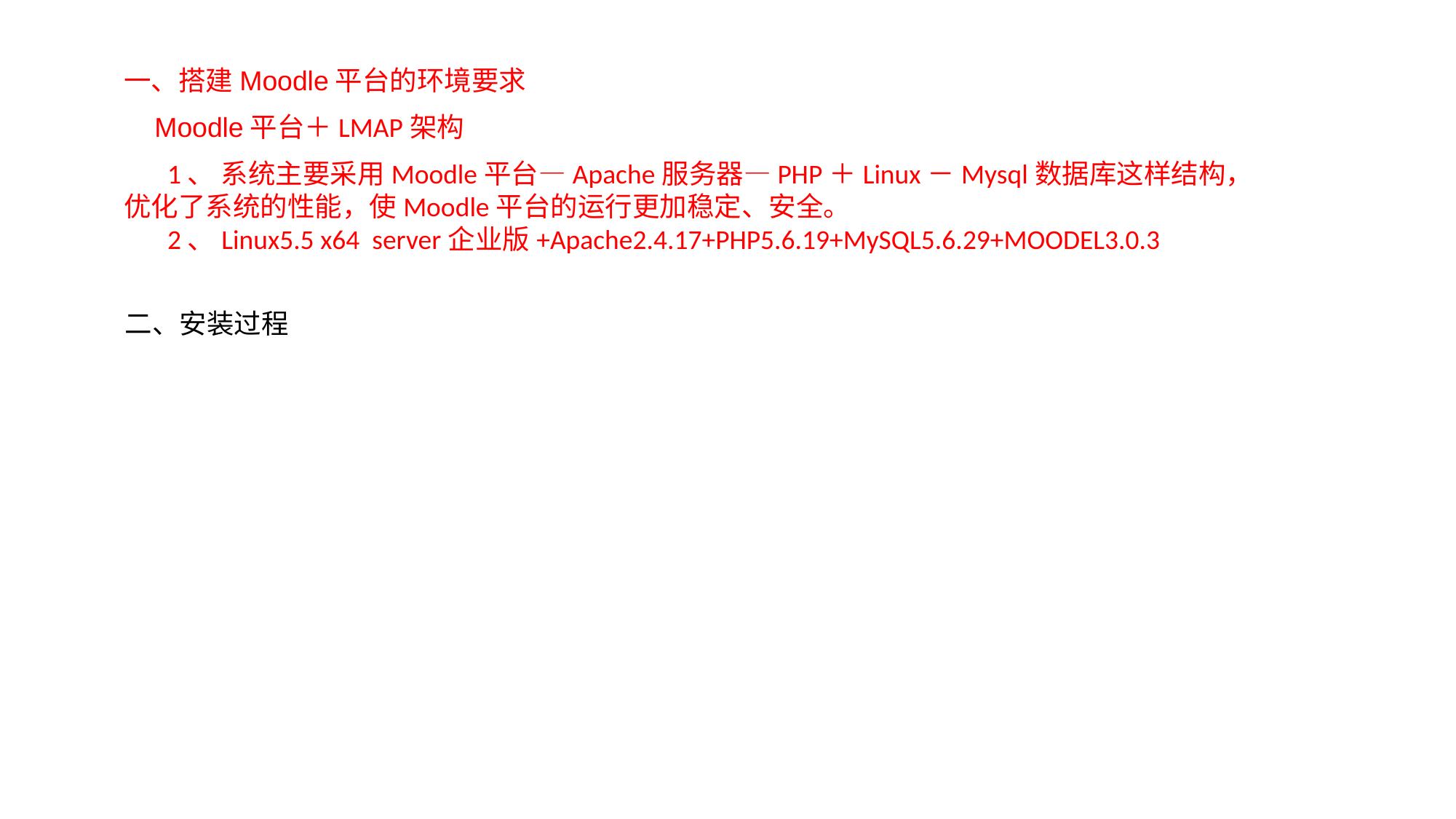

一、搭建Moodle平台的环境要求
    Moodle平台＋LMAP架构
       1、 系统主要采用Moodle平台—Apache服务器—PHP＋Linux－Mysql数据库这样结构，优化了系统的性能，使Moodle平台的运行更加稳定、安全。
       2、Linux5.5 x64  server企业版+Apache2.4.17+PHP5.6.19+MySQL5.6.29+MOODEL3.0.3

二、安装过程